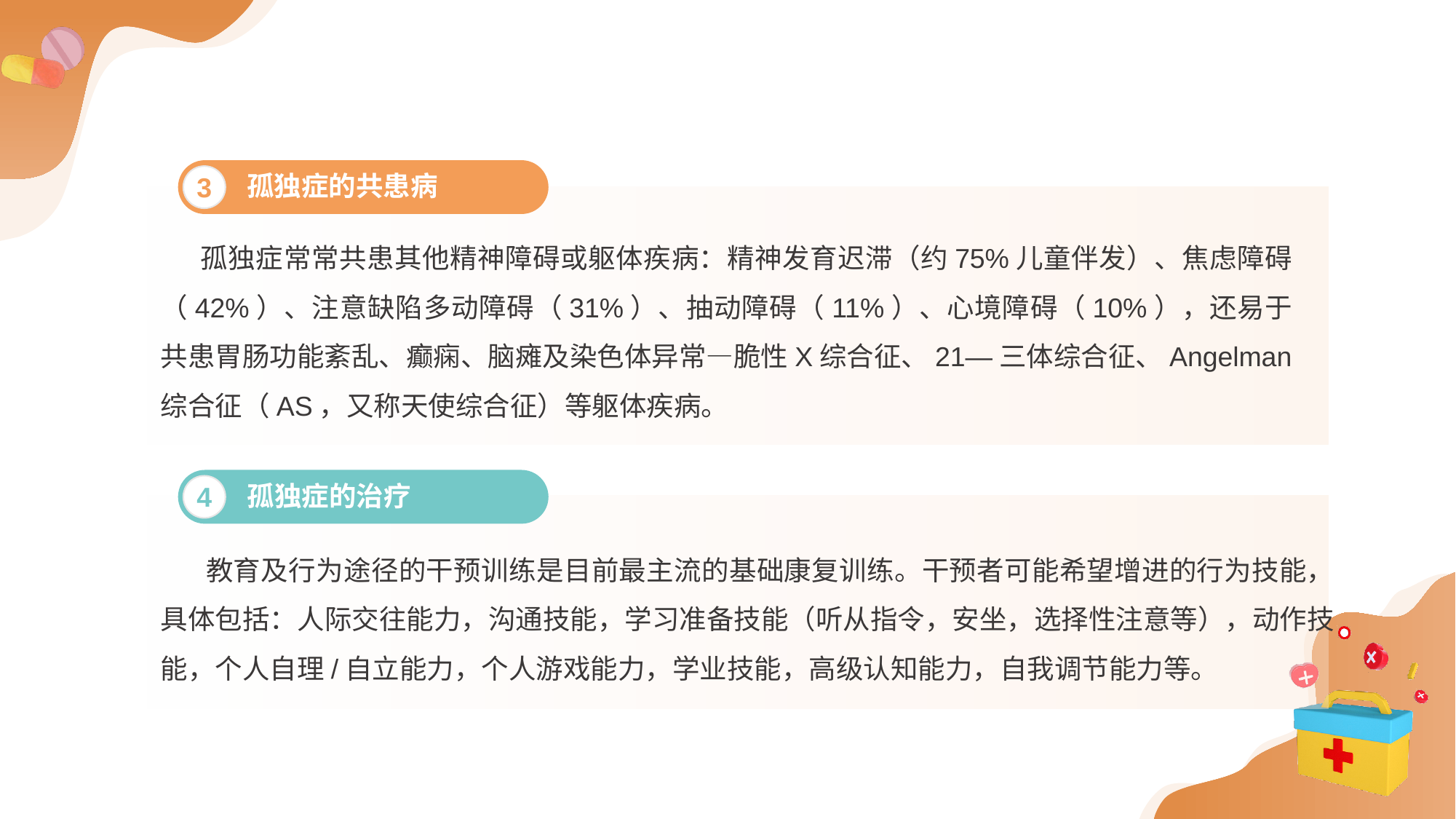

孤独症的共患病

3

     孤独症常常共患其他精神障碍或躯体疾病：精神发育迟滞（约75%儿童伴发）、焦虑障碍（42%）、注意缺陷多动障碍（31%）、抽动障碍（11%）、心境障碍（10%），还易于共患胃肠功能紊乱、癫痫、脑瘫及染色体异常—脆性X综合征、21—三体综合征、Angelman综合征（AS，又称天使综合征）等躯体疾病。

孤独症的治疗

4

      教育及行为途径的干预训练是目前最主流的基础康复训练。干预者可能希望增进的行为技能，具体包括：人际交往能力，沟通技能，学习准备技能（听从指令，安坐，选择性注意等），动作技能，个人自理/自立能力，个人游戏能力，学业技能，高级认知能力，自我调节能力等。